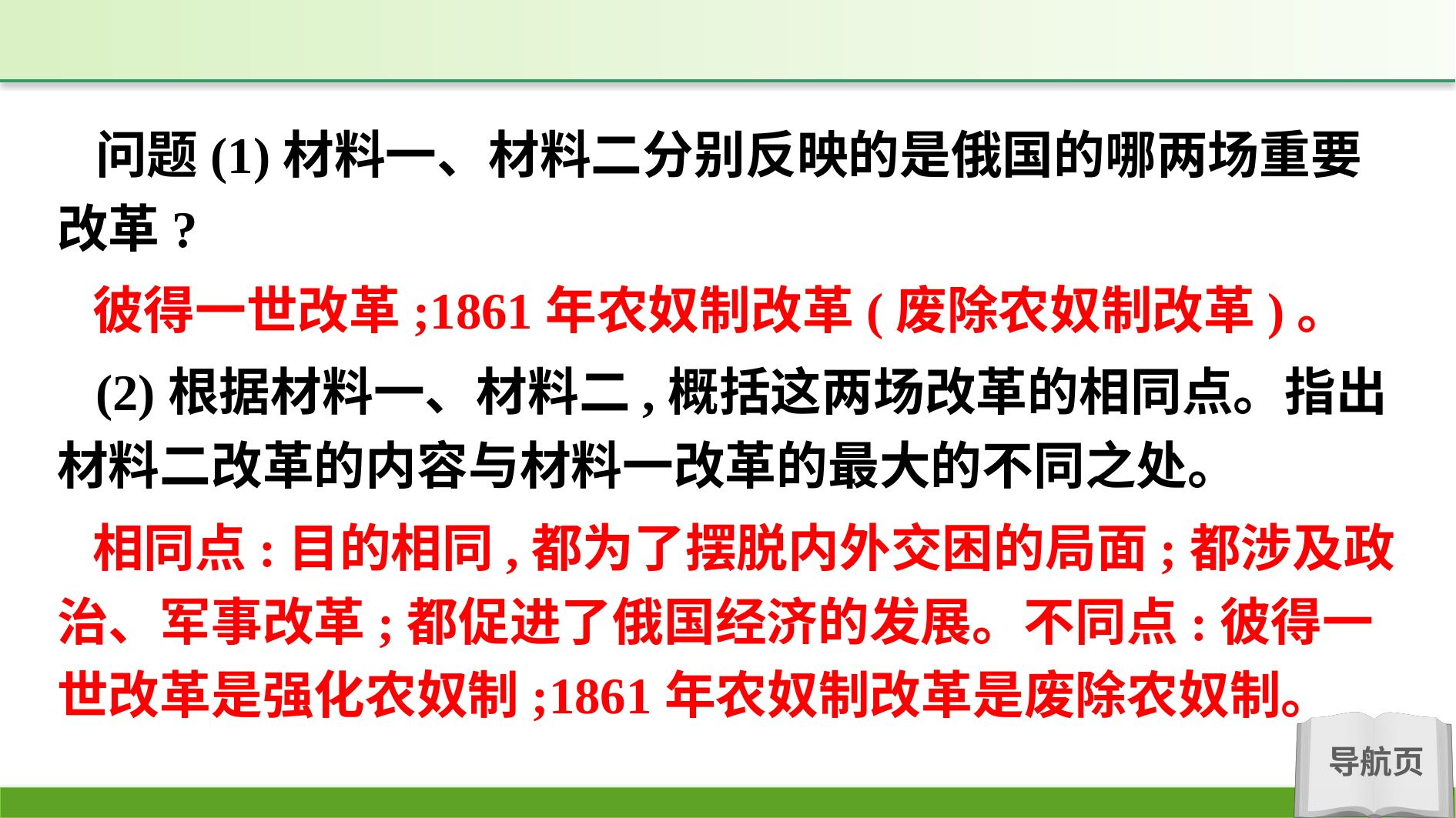

问题(1)材料一、材料二分别反映的是俄国的哪两场重要改革?
彼得一世改革;1861年农奴制改革(废除农奴制改革)。
(2)根据材料一、材料二,概括这两场改革的相同点。指出材料二改革的内容与材料一改革的最大的不同之处。
相同点:目的相同,都为了摆脱内外交困的局面;都涉及政治、军事改革;都促进了俄国经济的发展。不同点:彼得一世改革是强化农奴制;1861年农奴制改革是废除农奴制。